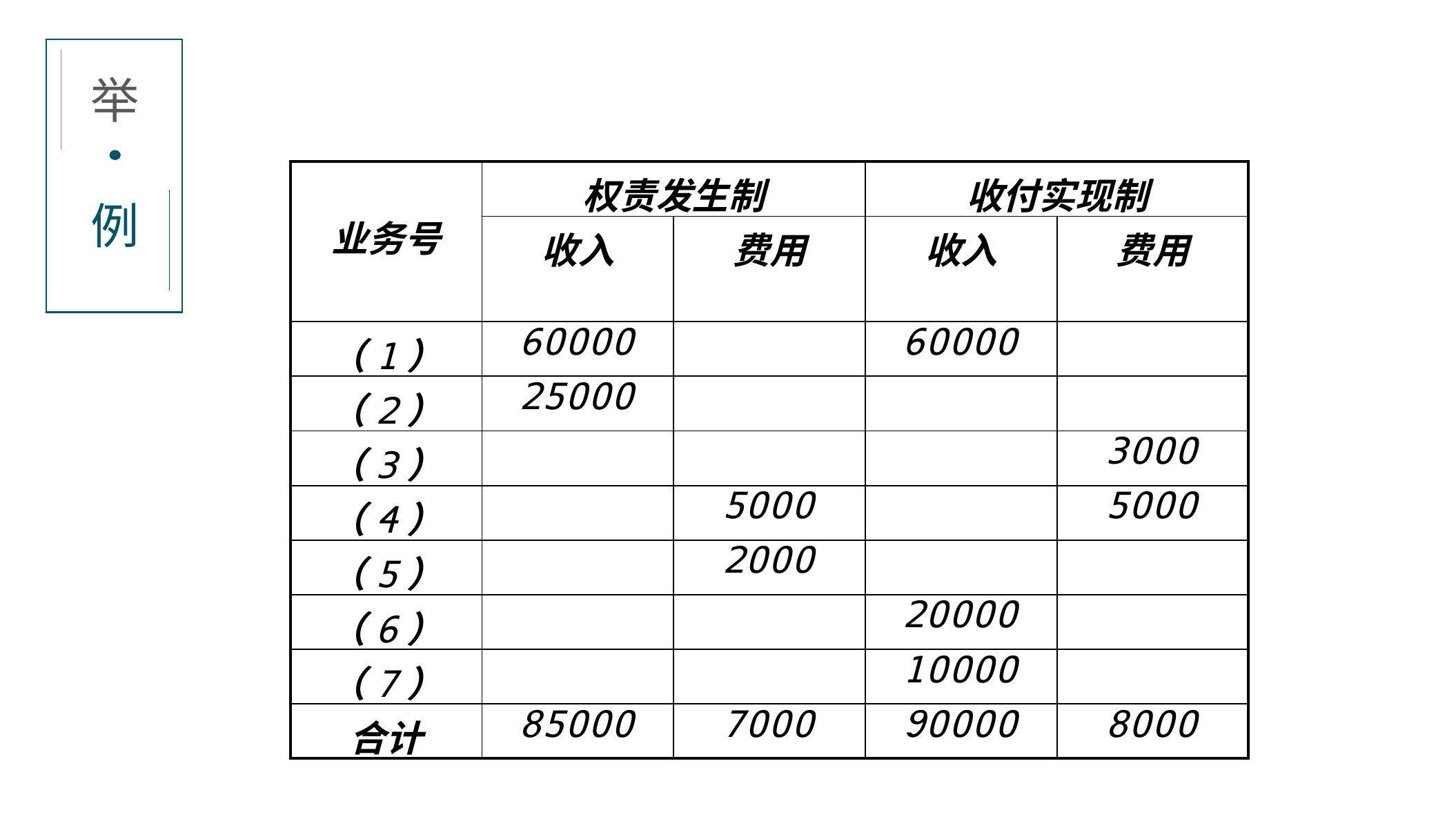

举

| 业务号 | 权责发生制 |  | 收付实现制 |  |
| --- | --- | --- | --- | --- |
|  | 收入 | 费用 | 收入 | 费用 |
| （1） | 60000 |  | 60000 |  |
| （2） | 25000 |  |  |  |
| （3） |  |  |  | 3000 |
| （4） |  | 5000 |  | 5000 |
| （5） |  | 2000 |  |  |
| （6） |  |  | 20000 |  |
| （7） |  |  | 10000 |  |
| 合计 | 85000 | 7000 | 90000 | 8000 |
例